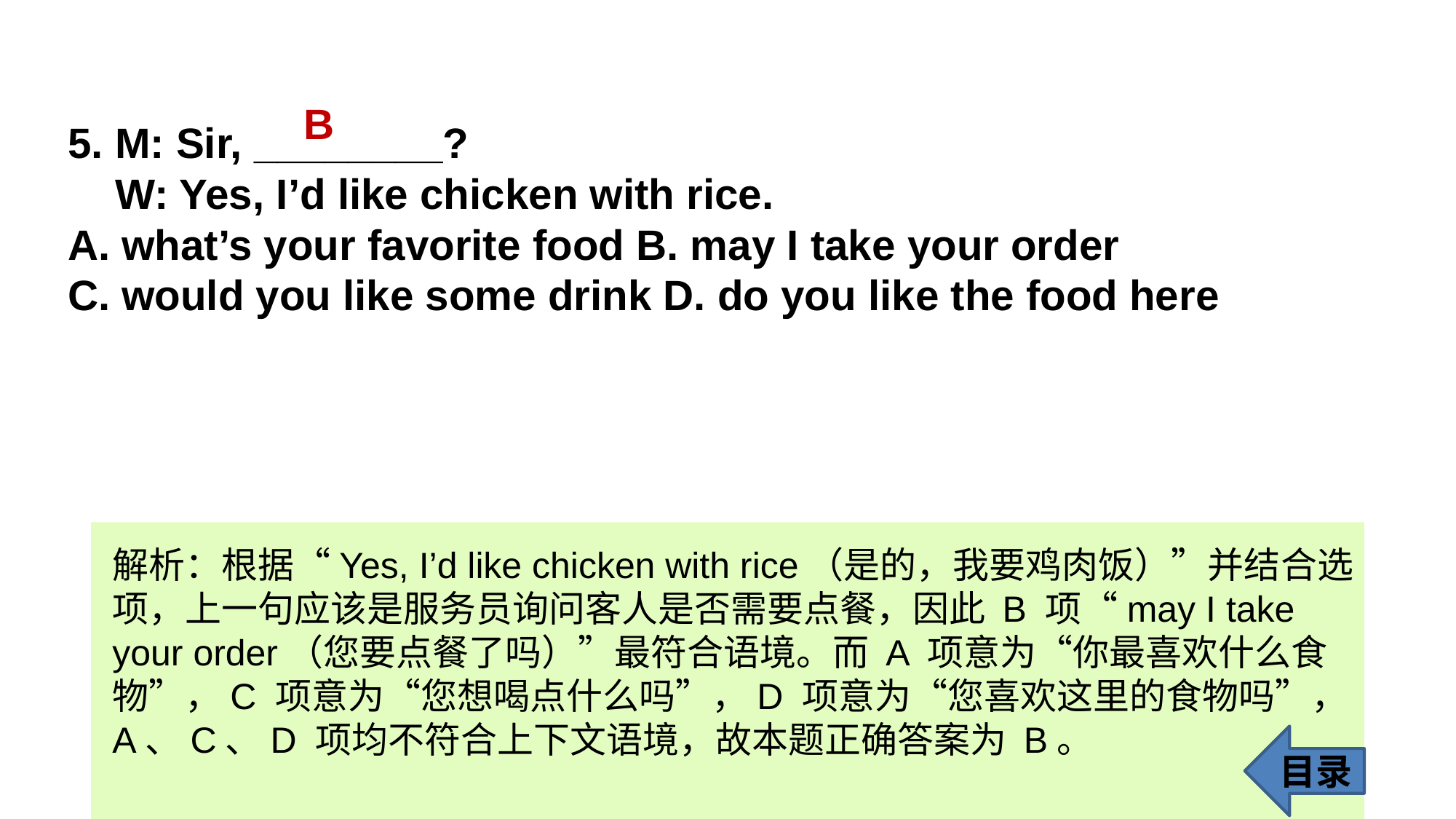

B
5. M: Sir, ________?
    W: Yes, I’d like chicken with rice.
A. what’s your favorite food B. may I take your order
C. would you like some drink D. do you like the food here

解析：根据“Yes, I’d like chicken with rice（是的，我要鸡肉饭）”并结合选项，上一句应该是服务员询问客人是否需要点餐，因此 B 项“may I take
your order（您要点餐了吗）”最符合语境。而 A 项意为“你最喜欢什么食物”，C 项意为“您想喝点什么吗”，D 项意为“您喜欢这里的食物吗”，A、C、D 项均不符合上下文语境，故本题正确答案为 B。
目录
8